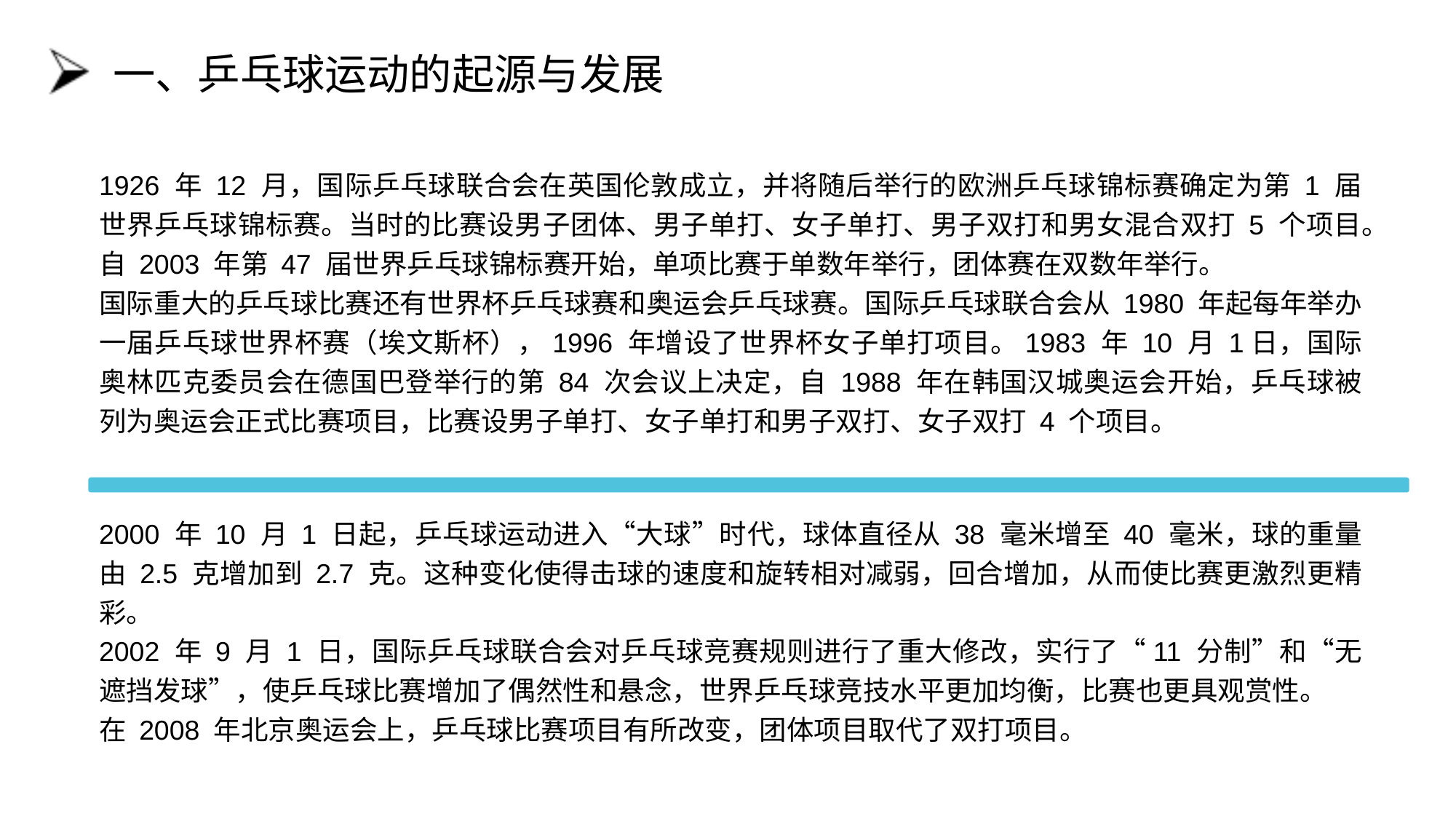

# 一、乒乓球运动的起源与发展
1926 年 12 月，国际乒乓球联合会在英国伦敦成立，并将随后举行的欧洲乒乓球锦标赛确定为第 1 届世界乒乓球锦标赛。当时的比赛设男子团体、男子单打、女子单打、男子双打和男女混合双打 5 个项目。
自 2003 年第 47 届世界乒乓球锦标赛开始，单项比赛于单数年举行，团体赛在双数年举行。
国际重大的乒乓球比赛还有世界杯乒乓球赛和奥运会乒乓球赛。国际乒乓球联合会从 1980 年起每年举办一届乒乓球世界杯赛（埃文斯杯），1996 年增设了世界杯女子单打项目。1983 年 10 月 1日，国际奥林匹克委员会在德国巴登举行的第 84 次会议上决定，自 1988 年在韩国汉城奥运会开始，乒乓球被列为奥运会正式比赛项目，比赛设男子单打、女子单打和男子双打、女子双打 4 个项目。

2000 年 10 月 1 日起，乒乓球运动进入“大球”时代，球体直径从 38 毫米增至 40 毫米，球的重量由 2.5 克增加到 2.7 克。这种变化使得击球的速度和旋转相对减弱，回合增加，从而使比赛更激烈更精彩。
2002 年 9 月 1 日，国际乒乓球联合会对乒乓球竞赛规则进行了重大修改，实行了“11 分制”和“无遮挡发球”，使乒乓球比赛增加了偶然性和悬念，世界乒乓球竞技水平更加均衡，比赛也更具观赏性。
在 2008 年北京奥运会上，乒乓球比赛项目有所改变，团体项目取代了双打项目。